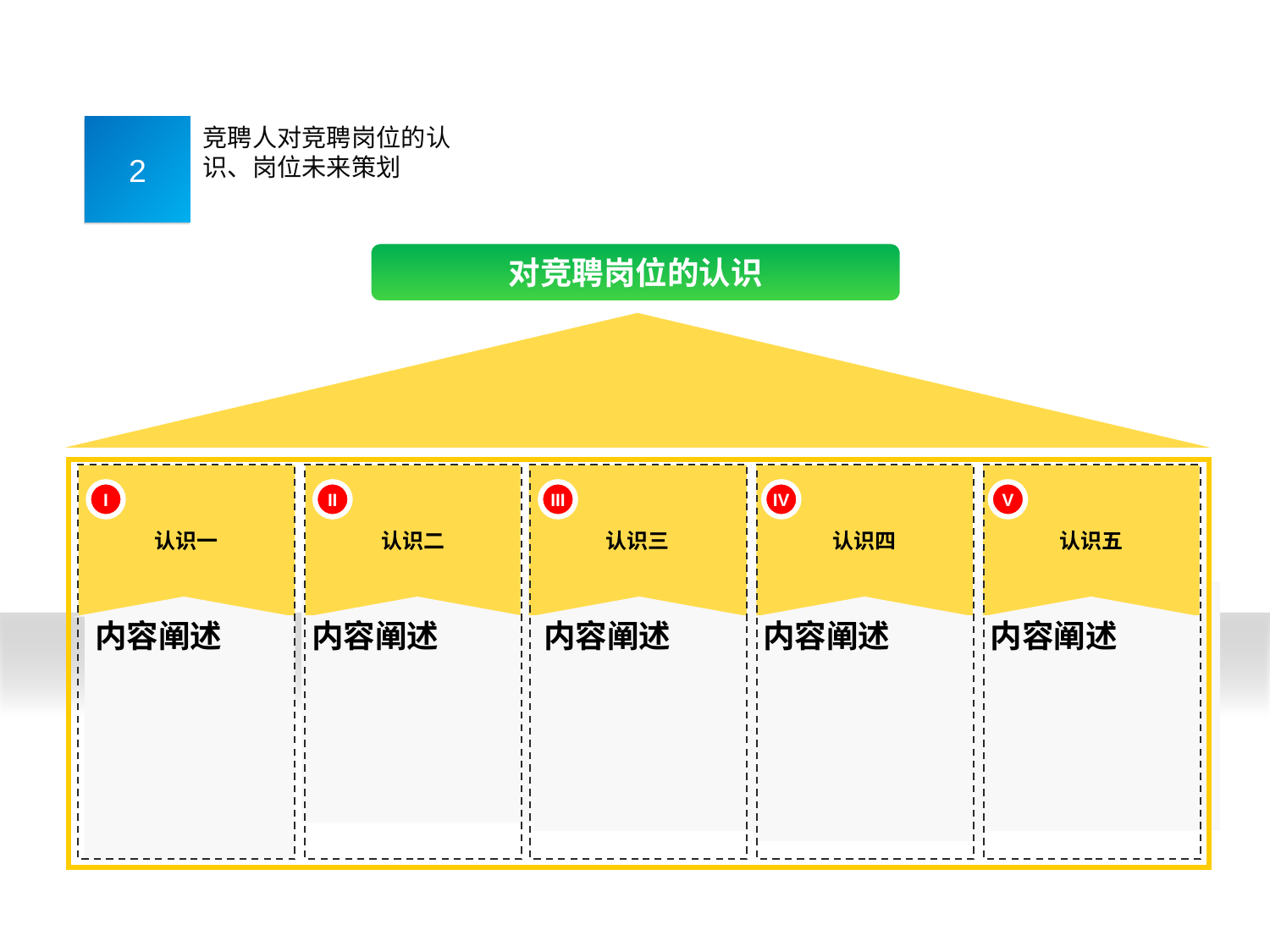

2
竞聘人对竞聘岗位的认识、岗位未来策划
对竞聘岗位的认识

认识一
认识二
认识三
认识四
认识五
I
II
III
IV
V
内容阐述
内容阐述
内容阐述
内容阐述
内容阐述